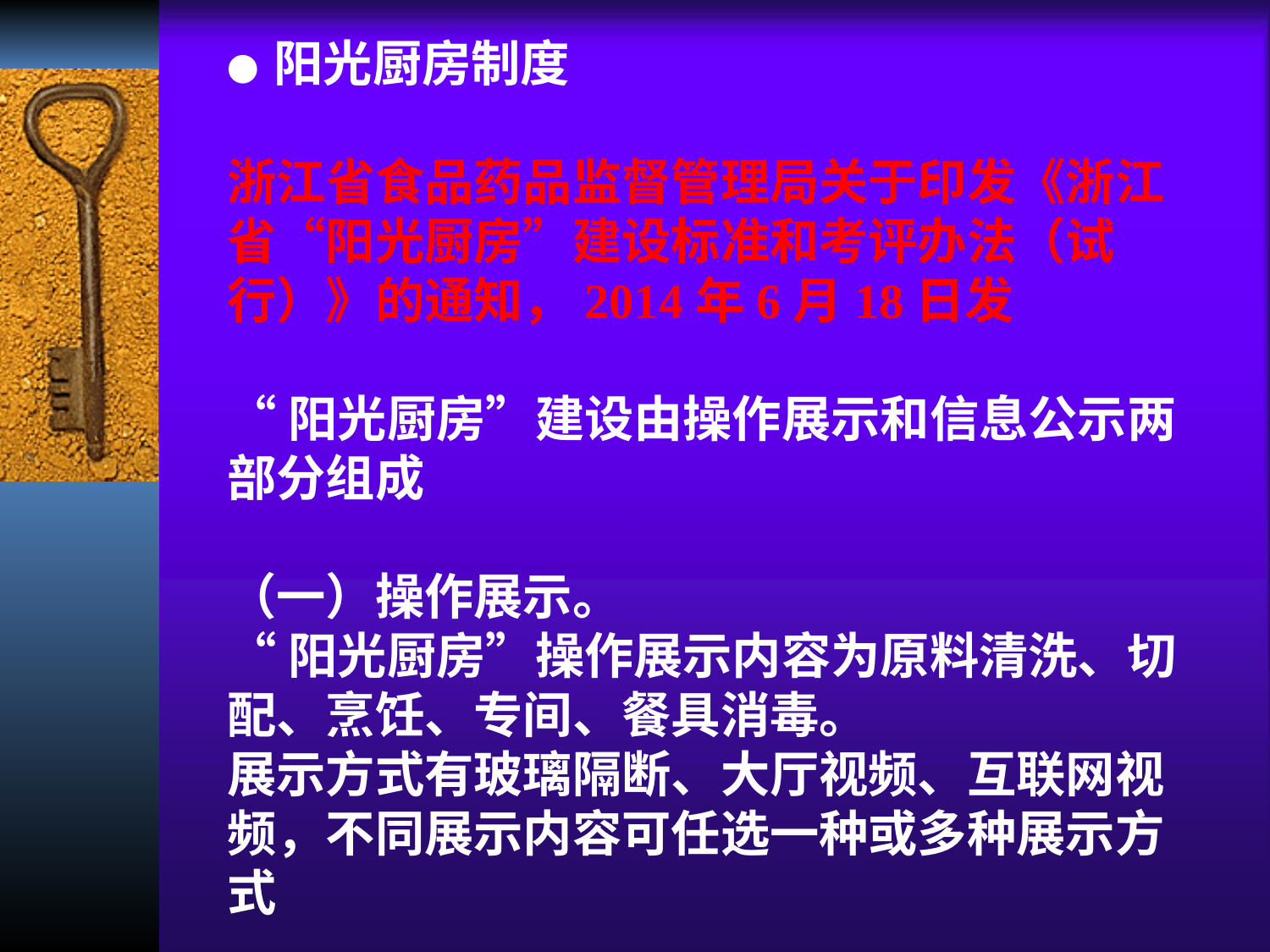

● 阳光厨房制度

浙江省食品药品监督管理局关于印发《浙江省“阳光厨房”建设标准和考评办法（试行）》的通知，2014年6月18日发

“阳光厨房”建设由操作展示和信息公示两部分组成

（一）操作展示。
“阳光厨房”操作展示内容为原料清洗、切配、烹饪、专间、餐具消毒。
展示方式有玻璃隔断、大厅视频、互联网视频，不同展示内容可任选一种或多种展示方式